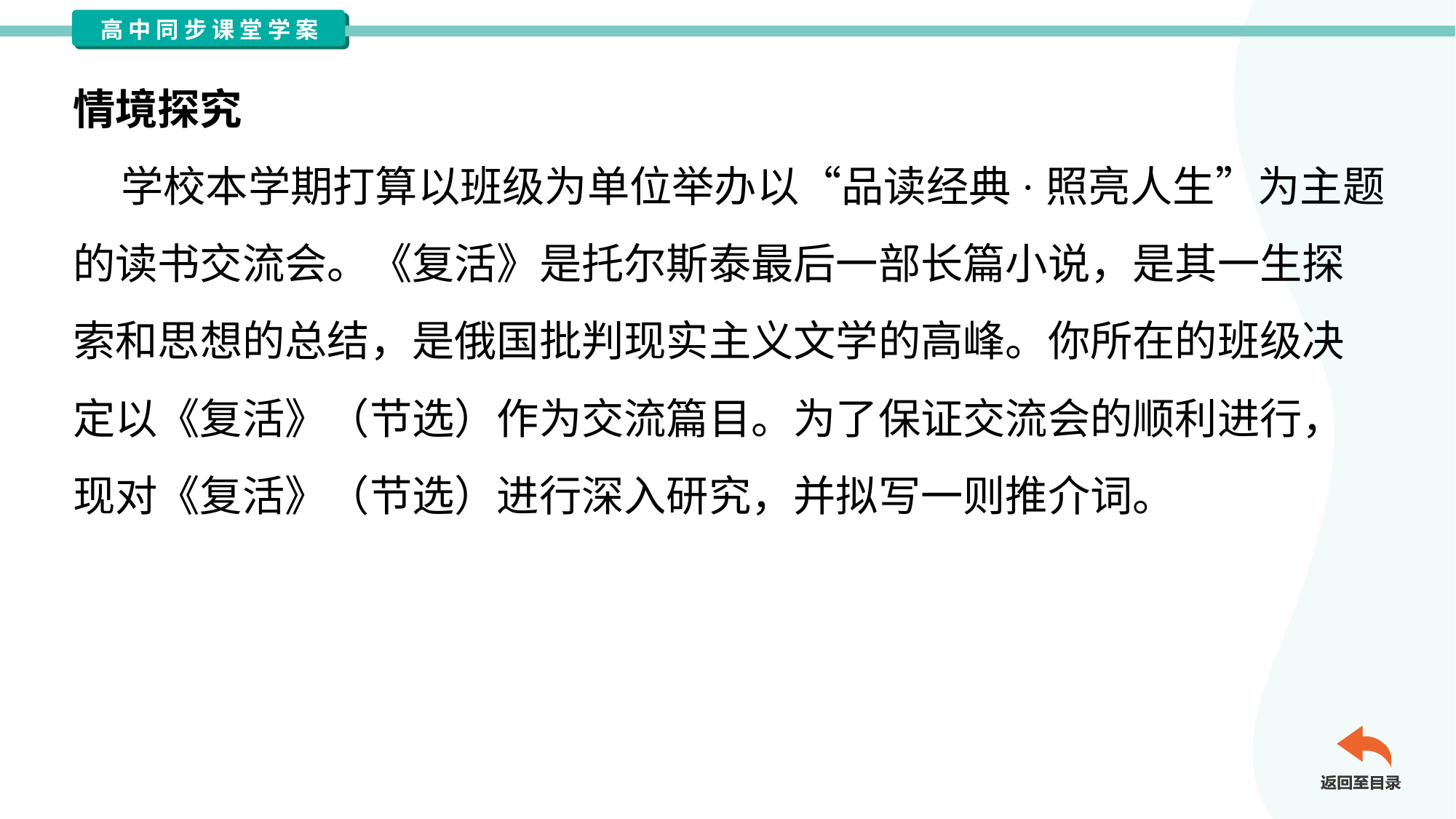

情境探究
    学校本学期打算以班级为单位举办以“品读经典·照亮人生”为主题
的读书交流会。《复活》是托尔斯泰最后一部长篇小说，是其一生探
索和思想的总结，是俄国批判现实主义文学的高峰。你所在的班级决
定以《复活》（节选）作为交流篇目。为了保证交流会的顺利进行，
现对《复活》（节选）进行深入研究，并拟写一则推介词。